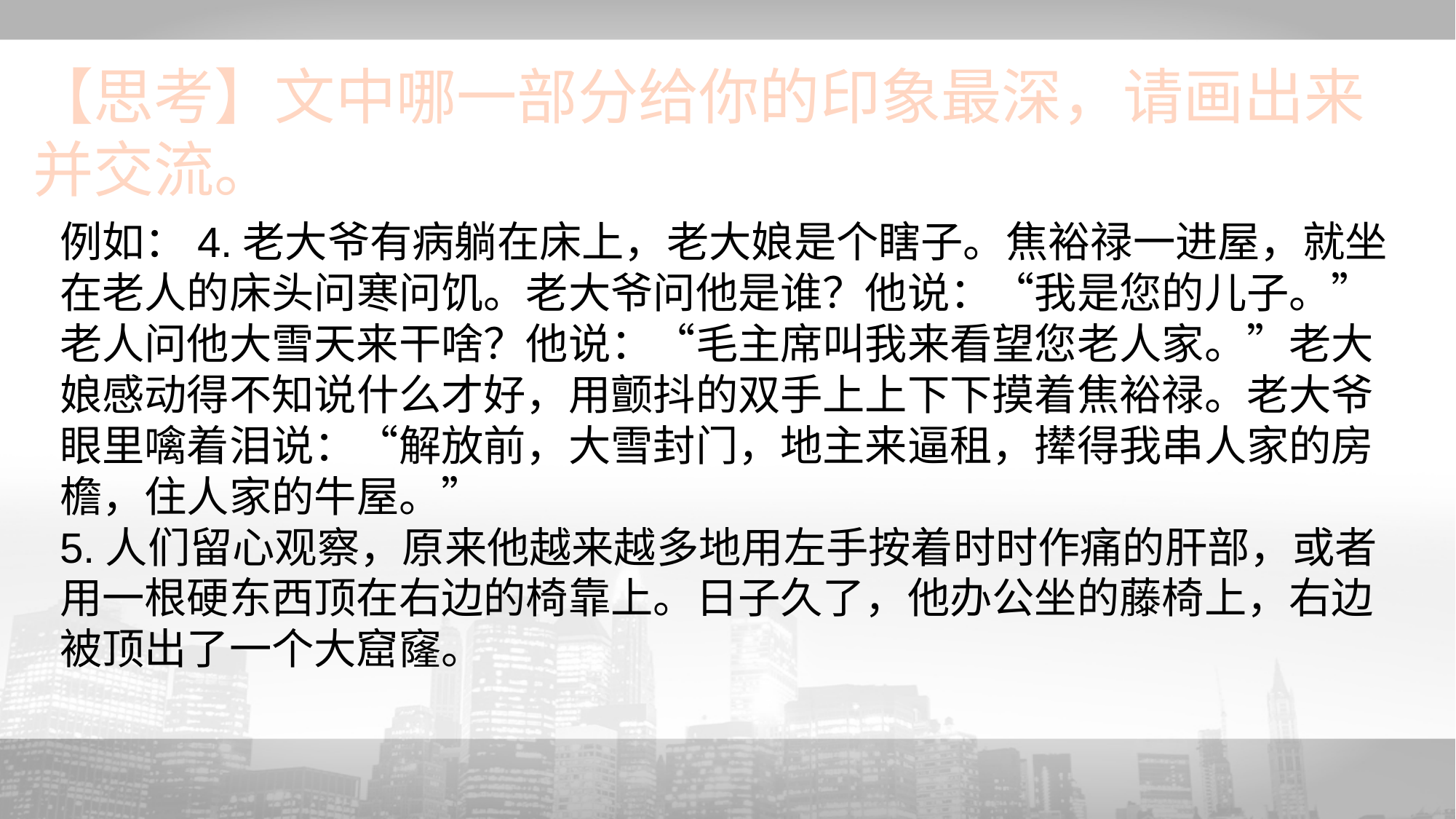

# 【思考】文中哪一部分给你的印象最深，请画出来并交流。
例如：4.老大爷有病躺在床上，老大娘是个瞎子。焦裕禄一进屋，就坐在老人的床头问寒问饥。老大爷问他是谁？他说：“我是您的儿子。”老人问他大雪天来干啥？他说：“毛主席叫我来看望您老人家。”老大娘感动得不知说什么才好，用颤抖的双手上上下下摸着焦裕禄。老大爷眼里噙着泪说：“解放前，大雪封门，地主来逼租，撵得我串人家的房檐，住人家的牛屋。”
5.人们留心观察，原来他越来越多地用左手按着时时作痛的肝部，或者用一根硬东西顶在右边的椅靠上。日子久了，他办公坐的藤椅上，右边被顶出了一个大窟窿。